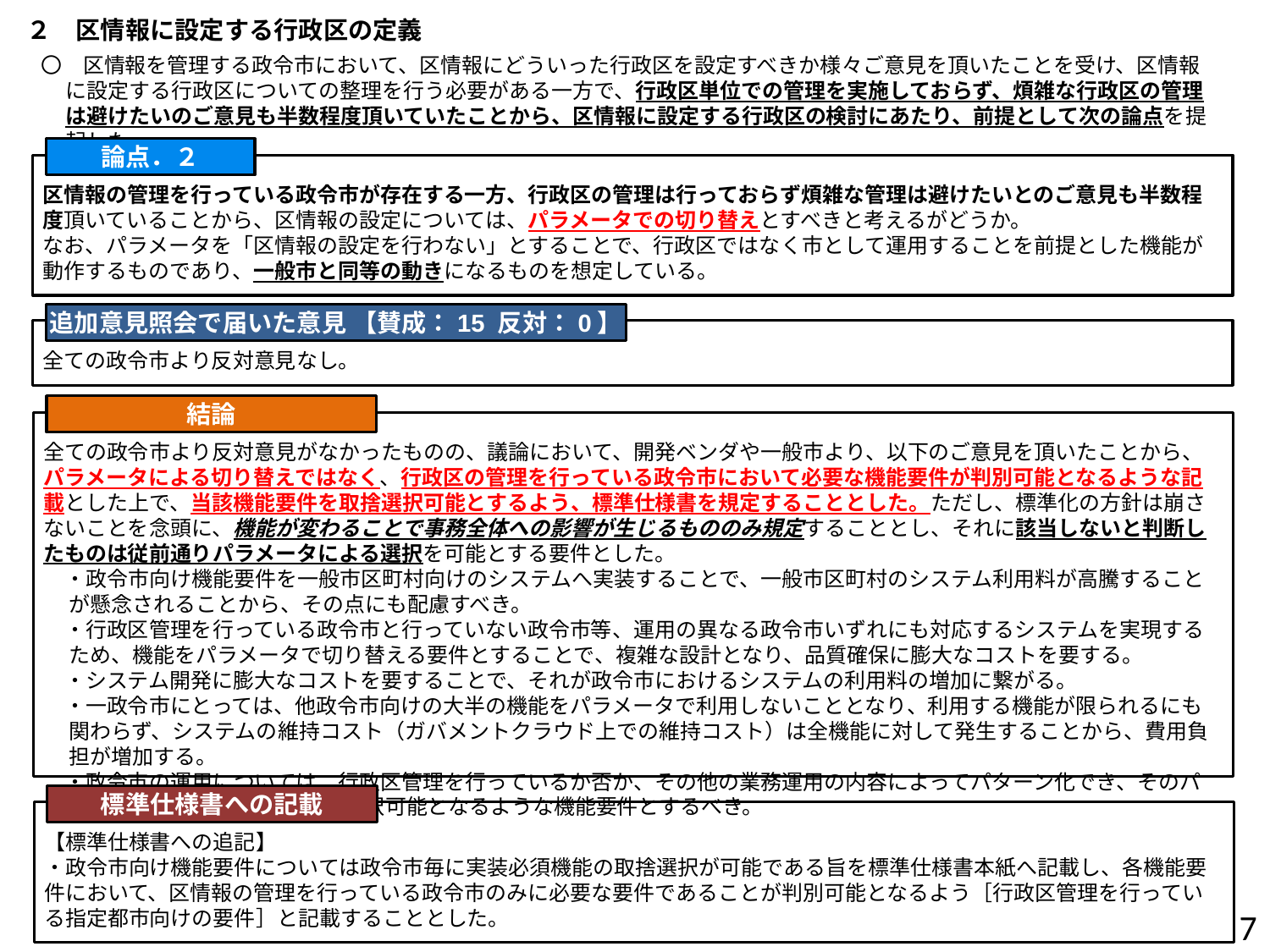

２　区情報に設定する行政区の定義
〇　区情報を管理する政令市において、区情報にどういった行政区を設定すべきか様々ご意見を頂いたことを受け、区情報に設定する行政区についての整理を行う必要がある一方で、行政区単位での管理を実施しておらず、煩雑な行政区の管理は避けたいのご意見も半数程度頂いていたことから、区情報に設定する行政区の検討にあたり、前提として次の論点を提起した。

論点．２

区情報の管理を行っている政令市が存在する一方、行政区の管理は行っておらず煩雑な管理は避けたいとのご意見も半数程度頂いていることから、区情報の設定については、パラメータでの切り替えとすべきと考えるがどうか。
なお、パラメータを「区情報の設定を行わない」とすることで、行政区ではなく市として運用することを前提とした機能が動作するものであり、一般市と同等の動きになるものを想定している。
追加意見照会で届いた意見 【賛成：15 反対：0】

全ての政令市より反対意見なし。
結論

全ての政令市より反対意見がなかったものの、議論において、開発ベンダや一般市より、以下のご意見を頂いたことから、パラメータによる切り替えではなく、行政区の管理を行っている政令市において必要な機能要件が判別可能となるような記載とした上で、当該機能要件を取捨選択可能とするよう、標準仕様書を規定することとした。ただし、標準化の方針は崩さないことを念頭に、機能が変わることで事務全体への影響が生じるもののみ規定することとし、それに該当しないと判断したものは従前通りパラメータによる選択を可能とする要件とした。
　・政令市向け機能要件を一般市区町村向けのシステムへ実装することで、一般市区町村のシステム利用料が高騰することが懸念されることから、その点にも配慮すべき。
　・行政区管理を行っている政令市と行っていない政令市等、運用の異なる政令市いずれにも対応するシステムを実現するため、機能をパラメータで切り替える要件とすることで、複雑な設計となり、品質確保に膨大なコストを要する。
　・システム開発に膨大なコストを要することで、それが政令市におけるシステムの利用料の増加に繋がる。
　・一政令市にとっては、他政令市向けの大半の機能をパラメータで利用しないこととなり、利用する機能が限られるにも関わらず、システムの維持コスト（ガバメントクラウド上での維持コスト）は全機能に対して発生することから、費用負担が増加する。
　・政令市の運用については、行政区管理を行っているか否か、その他の業務運用の内容によってパターン化でき、そのパターン毎に必要な機能を取捨選択可能となるような機能要件とするべき。

標準仕様書への記載

【標準仕様書への追記】
・政令市向け機能要件については政令市毎に実装必須機能の取捨選択が可能である旨を標準仕様書本紙へ記載し、各機能要件において、区情報の管理を行っている政令市のみに必要な要件であることが判別可能となるよう［行政区管理を行っている指定都市向けの要件］と記載することとした。
7